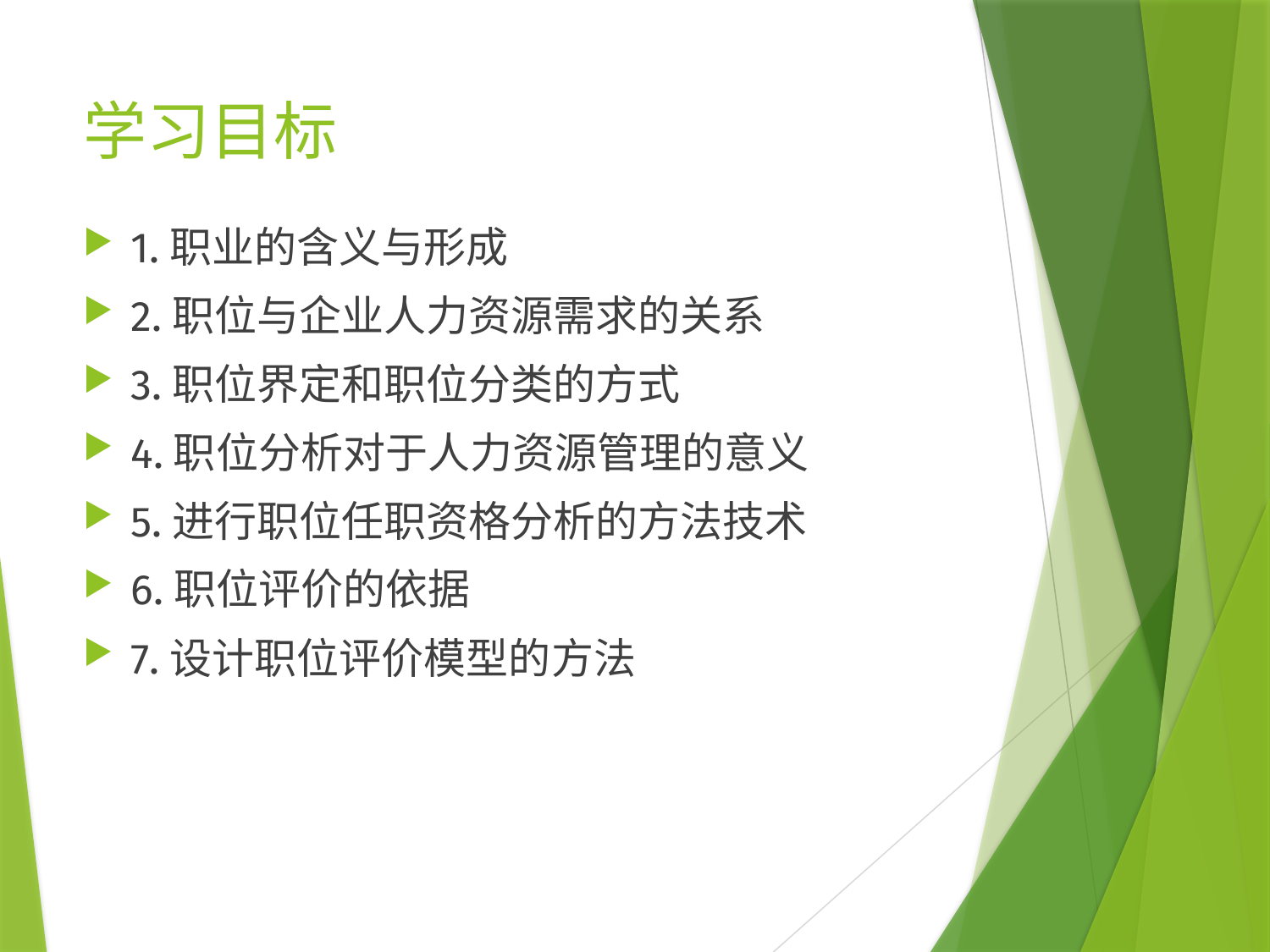

# 学习目标
1.职业的含义与形成
2.职位与企业人力资源需求的关系
3.职位界定和职位分类的方式
4.职位分析对于人力资源管理的意义
5.进行职位任职资格分析的方法技术
6.职位评价的依据
7.设计职位评价模型的方法